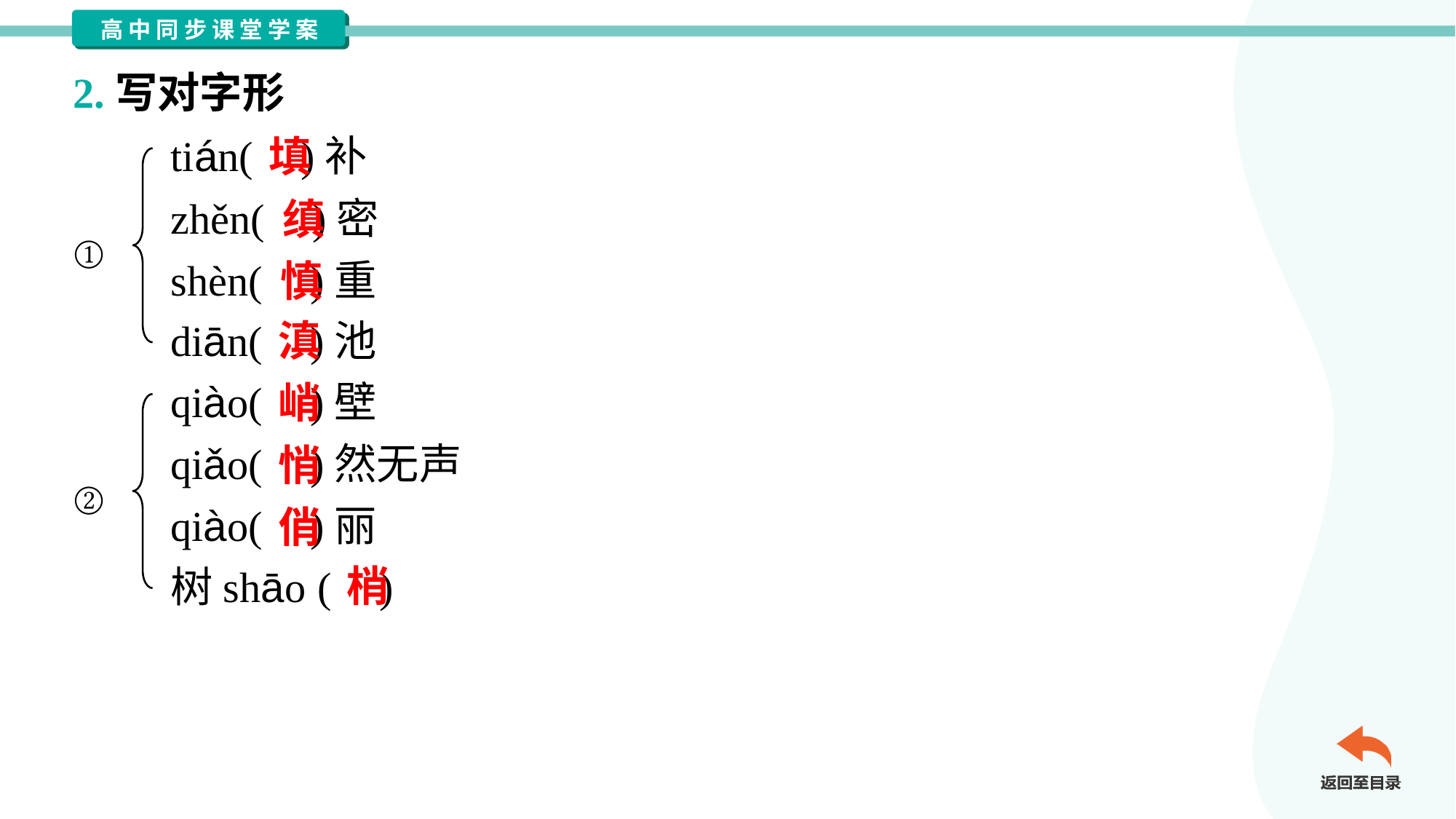

2.写对字形
tián(    )补
zhěn(    )密
shèn(    )重
diān(    )池
填

缜
①

慎
滇
qiào(    )壁
qiǎo(    )然无声
qiào(    )丽
树shāo (    )
峭

悄
②

俏
梢